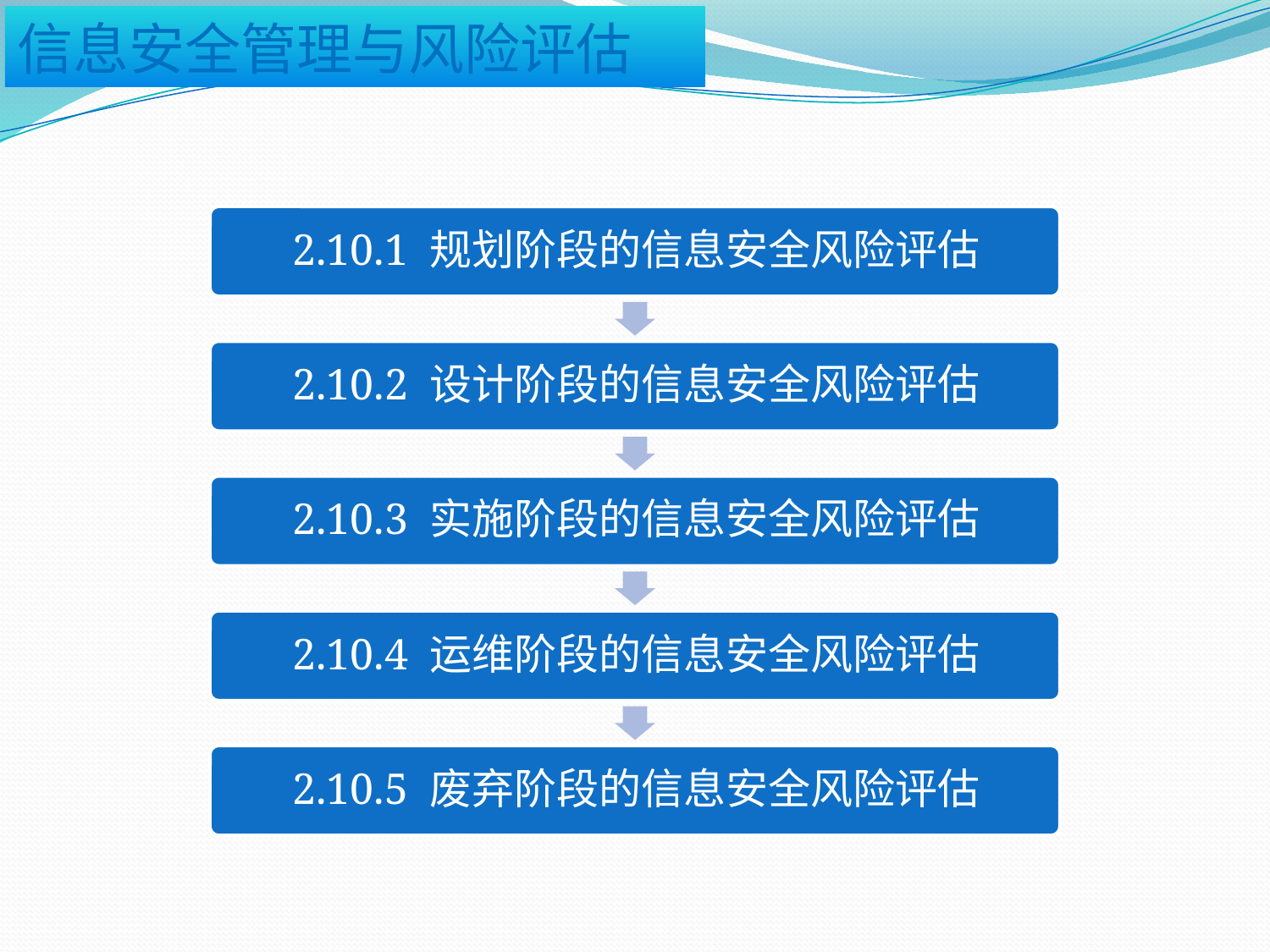

2.10.1 规划阶段的信息安全风险评估

2.10.2 设计阶段的信息安全风险评估

2.10.3 实施阶段的信息安全风险评估

2.10.4 运维阶段的信息安全风险评估

2.10.5 废弃阶段的信息安全风险评估